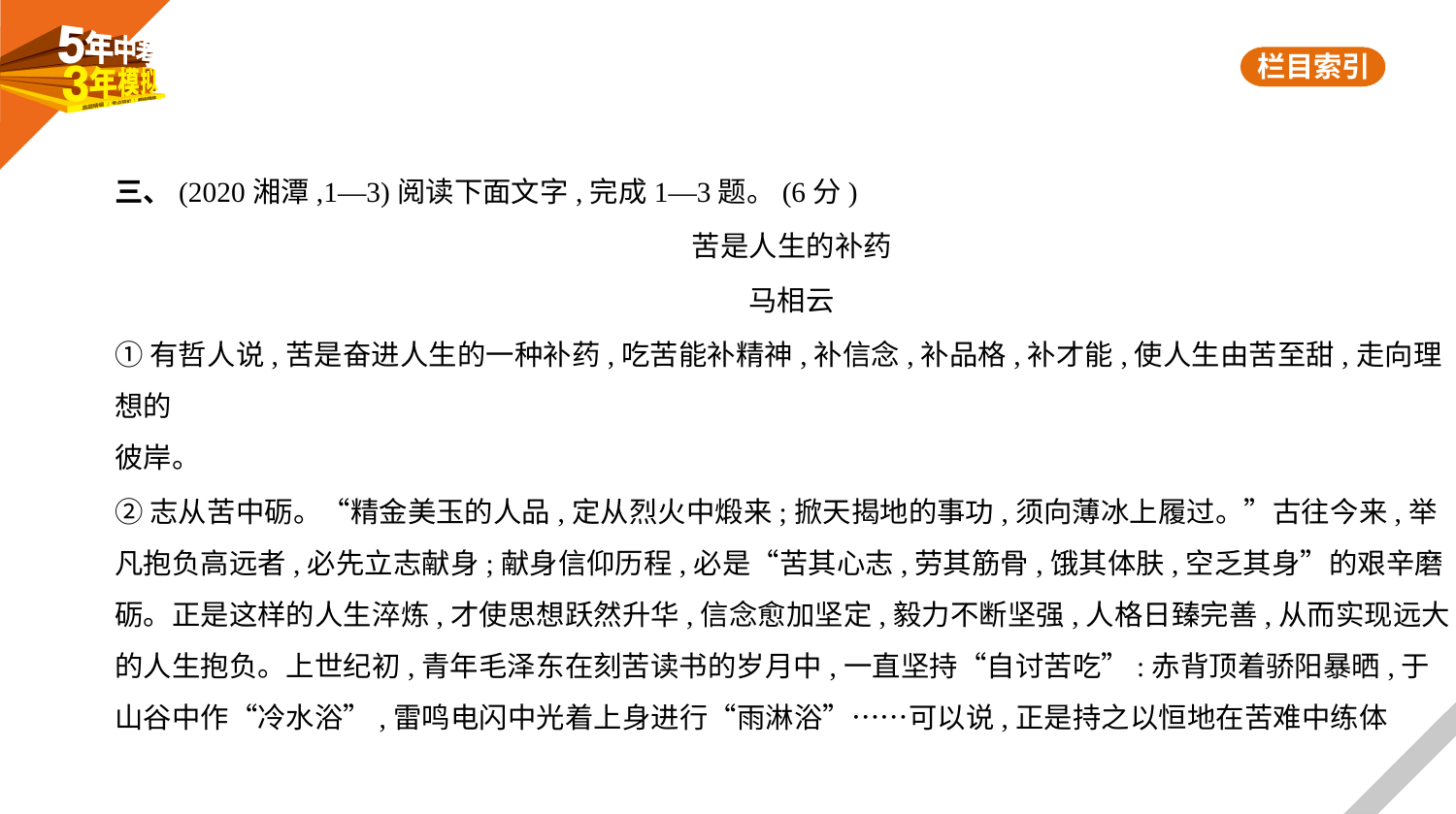

三、(2020湘潭,1—3)阅读下面文字,完成1—3题。(6分)
苦是人生的补药
马相云
①有哲人说,苦是奋进人生的一种补药,吃苦能补精神,补信念,补品格,补才能,使人生由苦至甜,走向理想的
彼岸。
②志从苦中砺。“精金美玉的人品,定从烈火中煅来;掀天揭地的事功,须向薄冰上履过。”古往今来,举
凡抱负高远者,必先立志献身;献身信仰历程,必是“苦其心志,劳其筋骨,饿其体肤,空乏其身”的艰辛磨
砺。正是这样的人生淬炼,才使思想跃然升华,信念愈加坚定,毅力不断坚强,人格日臻完善,从而实现远大
的人生抱负。上世纪初,青年毛泽东在刻苦读书的岁月中,一直坚持“自讨苦吃”:赤背顶着骄阳暴晒,于
山谷中作“冷水浴”,雷鸣电闪中光着上身进行“雨淋浴”……可以说,正是持之以恒地在苦难中练体